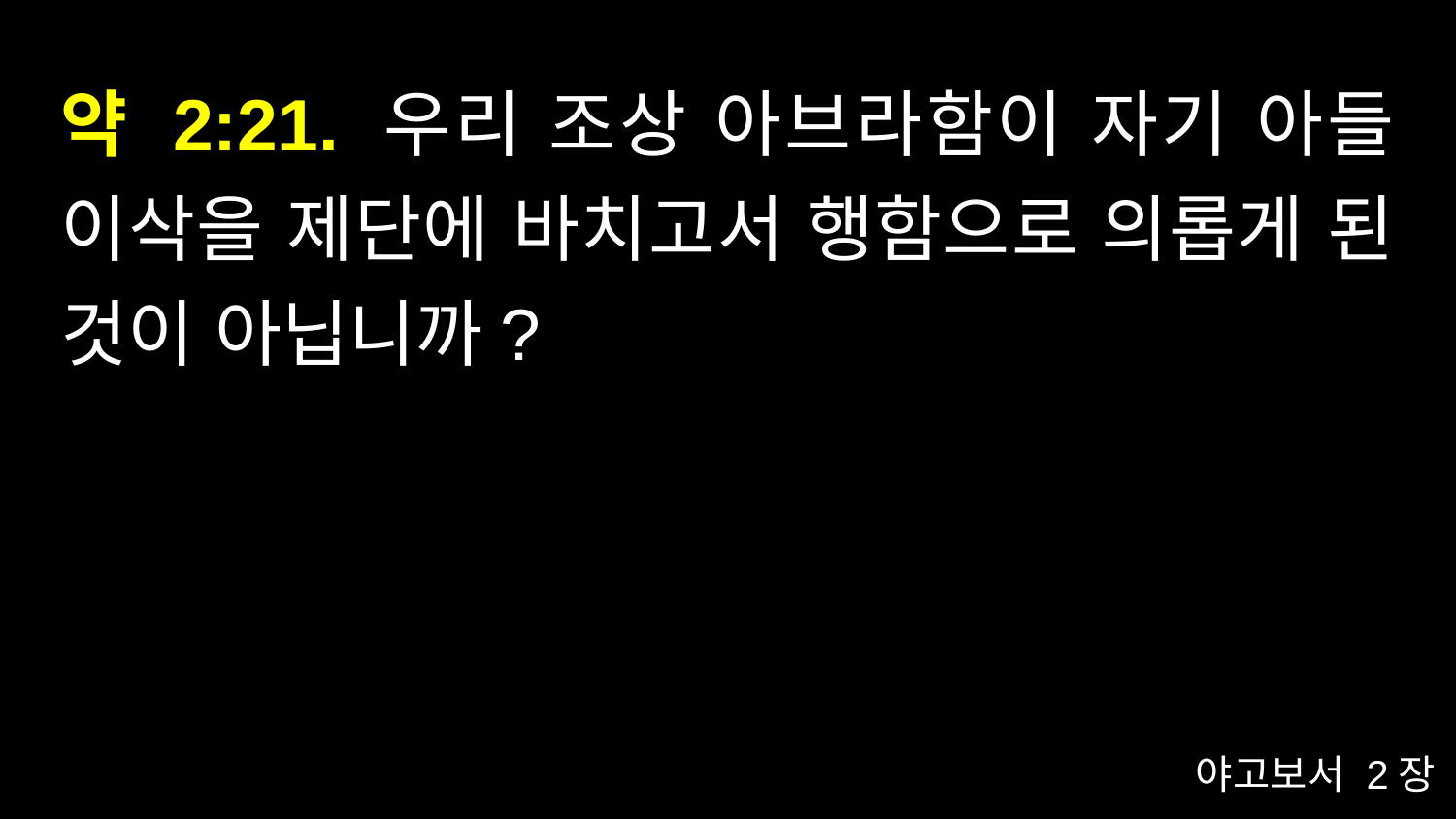

# 약 2:21. 우리 조상 아브라함이 자기 아들 이삭을 제단에 바치고서 행함으로 의롭게 된 것이 아닙니까?
야고보서 2장